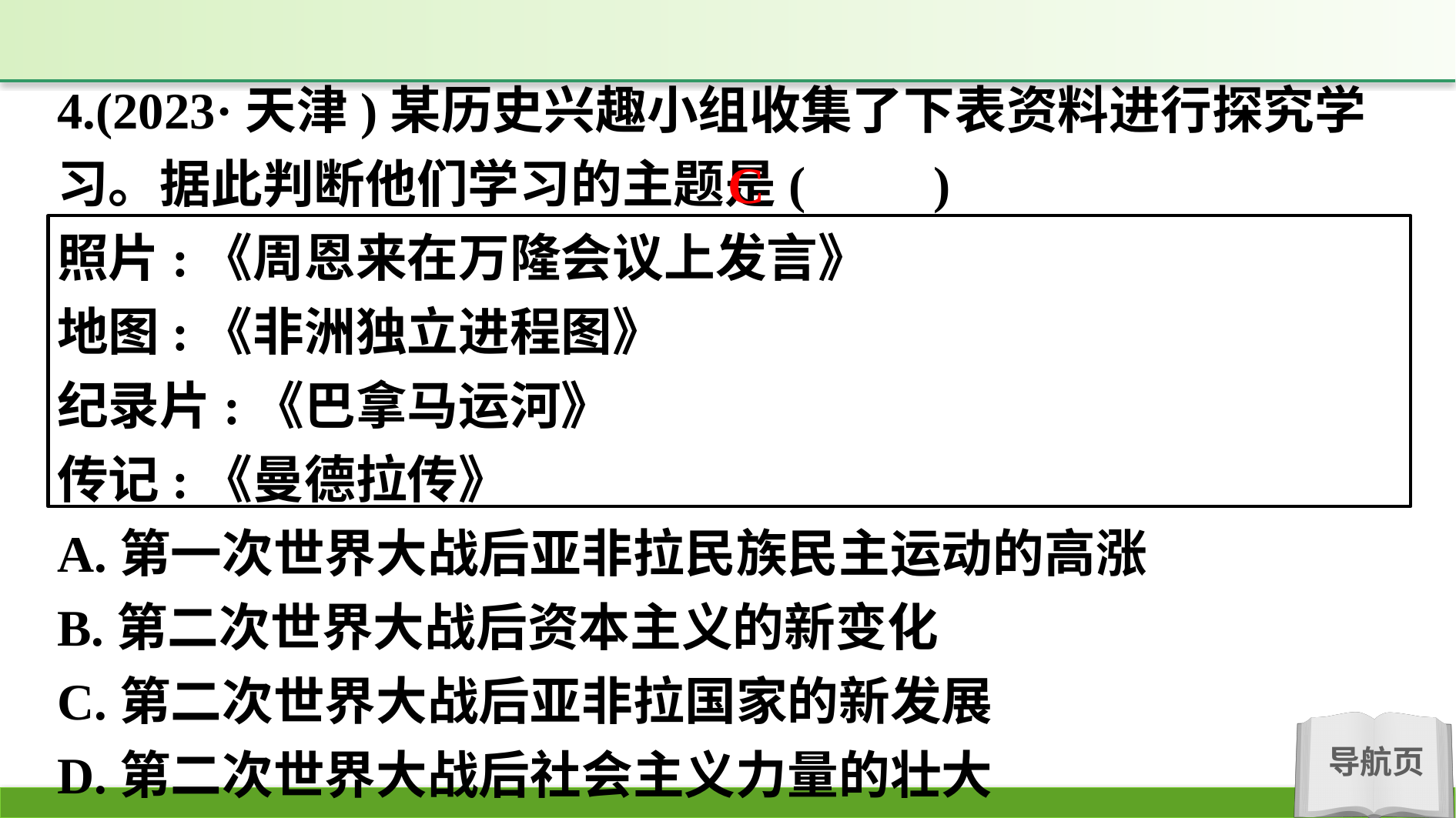

4.(2023·天津)某历史兴趣小组收集了下表资料进行探究学习。据此判断他们学习的主题是(　　)
照片:《周恩来在万隆会议上发言》
地图:《非洲独立进程图》
纪录片:《巴拿马运河》
传记:《曼德拉传》
A.第一次世界大战后亚非拉民族民主运动的高涨
B.第二次世界大战后资本主义的新变化
C.第二次世界大战后亚非拉国家的新发展
D.第二次世界大战后社会主义力量的壮大
C